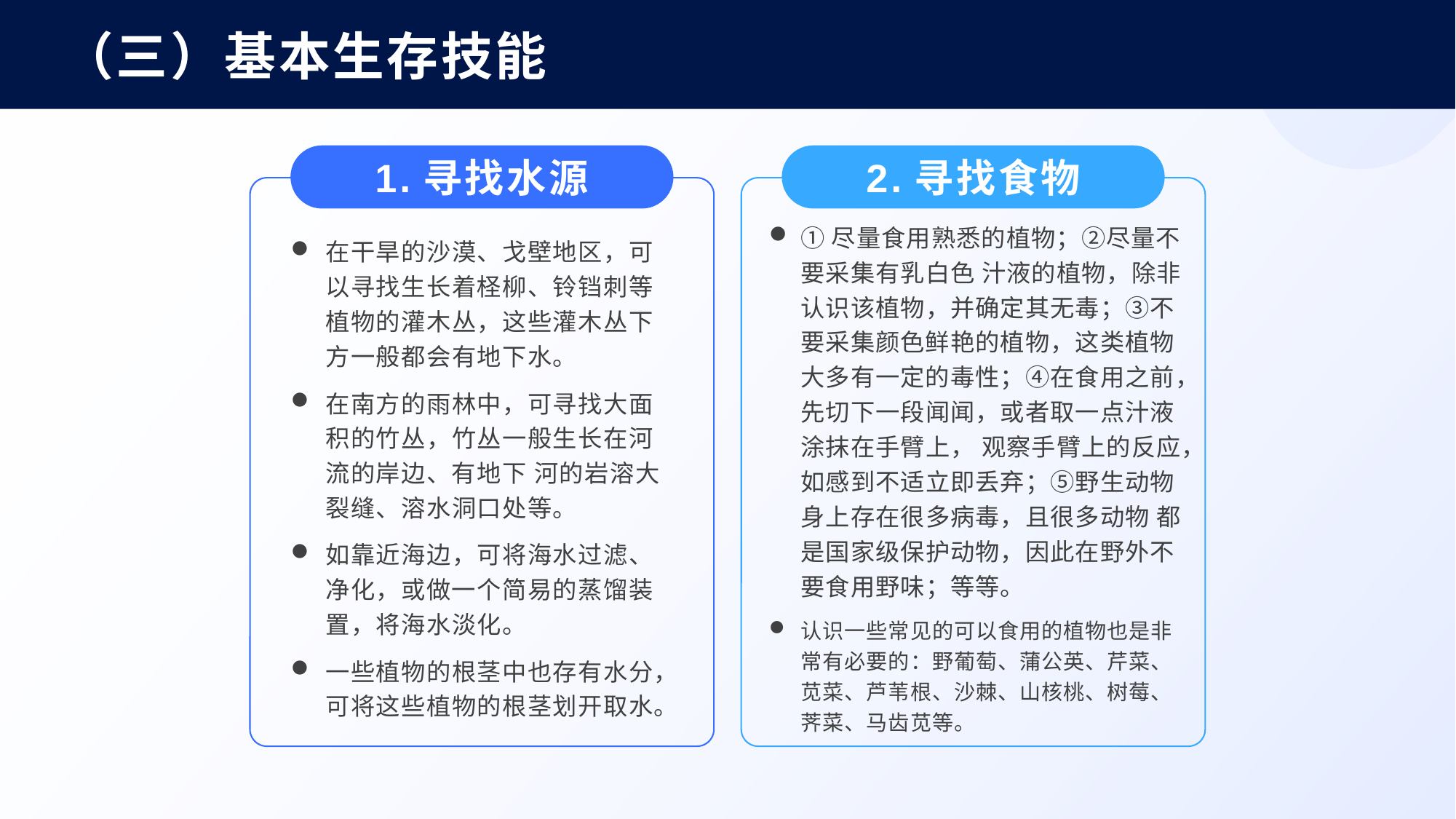

（三）基本生存技能

1.寻找水源
2.寻找食物

①尽量食用熟悉的植物；②尽量不要采集有乳白色 汁液的植物，除非认识该植物，并确定其无毒；③不要采集颜色鲜艳的植物，这类植物 大多有一定的毒性；④在食用之前，先切下一段闻闻，或者取一点汁液涂抹在手臂上， 观察手臂上的反应，如感到不适立即丢弃；⑤野生动物身上存在很多病毒，且很多动物 都是国家级保护动物，因此在野外不要食用野味；等等。
认识一些常见的可以食用的植物也是非常有必要的：野葡萄、蒲公英、芹菜、苋菜、芦苇根、沙棘、山核桃、树莓、荠菜、马齿苋等。
在干旱的沙漠、戈壁地区，可以寻找生长着柽柳、铃铛刺等植物的灌木丛，这些灌木丛下方一般都会有地下水。
在南方的雨林中，可寻找大面积的竹丛，竹丛一般生长在河流的岸边、有地下 河的岩溶大裂缝、溶水洞口处等。
如靠近海边，可将海水过滤、净化，或做一个简易的蒸馏装置，将海水淡化。
一些植物的根茎中也存有水分，可将这些植物的根茎划开取水。